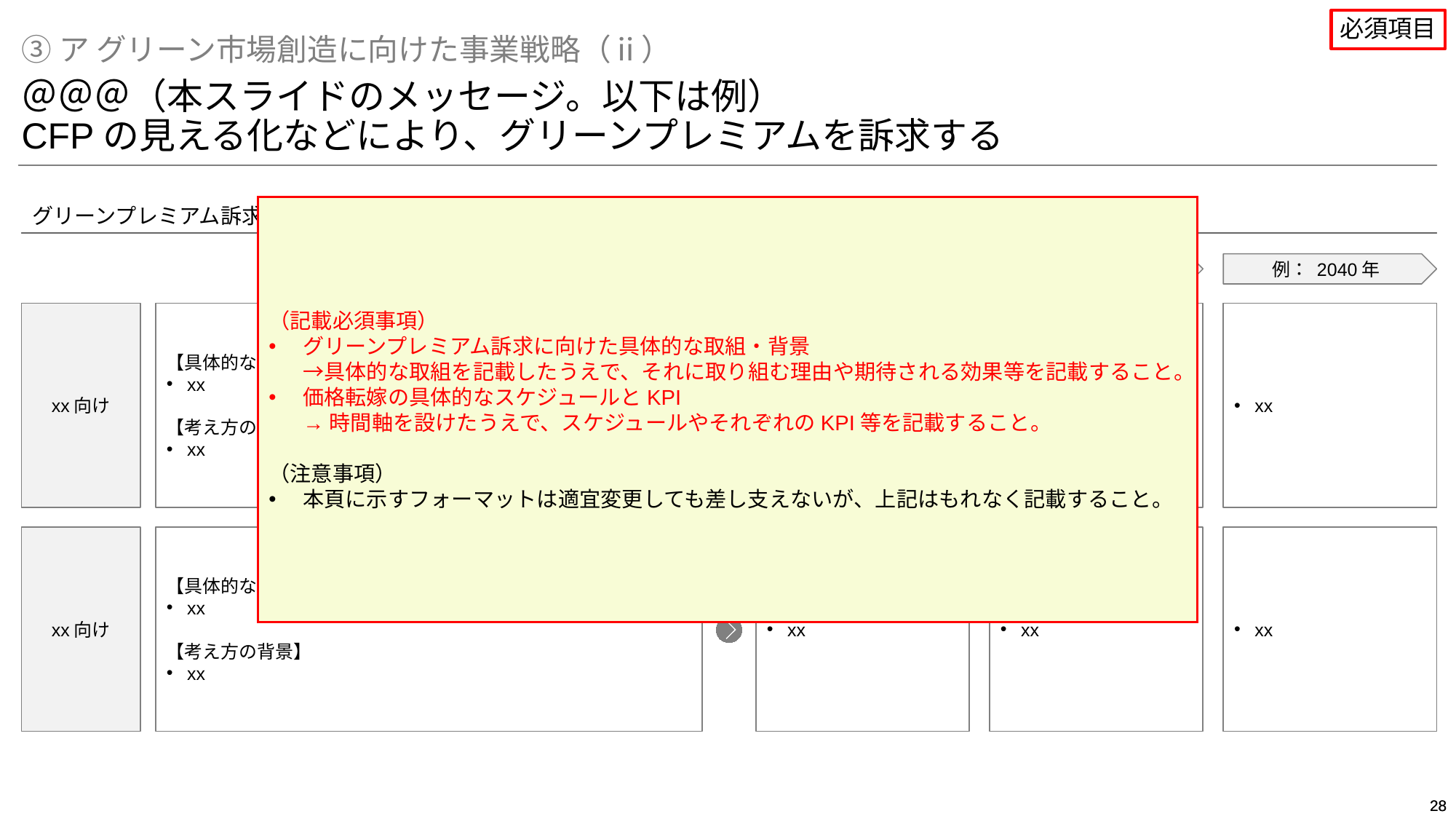

必須項目
③ア グリーン市場創造に向けた事業戦略（ⅱ）
＠＠＠（本スライドのメッセージ。以下は例）
CFPの見える化などにより、グリーンプレミアムを訴求する
（記載必須事項）
グリーンプレミアム訴求に向けた具体的な取組・背景
→具体的な取組を記載したうえで、それに取り組む理由や期待される効果等を記載すること。
価格転嫁の具体的なスケジュールとKPI
→時間軸を設けたうえで、スケジュールやそれぞれのKPI等を記載すること。
（注意事項）
本頁に示すフォーマットは適宜変更しても差し支えないが、上記はもれなく記載すること。
グリーンプレミアム訴求に向けた具体的な取組・背景
価格転嫁の具体的なスケジュールとKPI
例：2030年
例： 2035年
例： 2040年
xx向け
【具体的な取組】
xx
【考え方の背景】
xx
xx
xx
xx

xx
xx
xx
xx向け
【具体的な取組】
xx
【考え方の背景】
xx